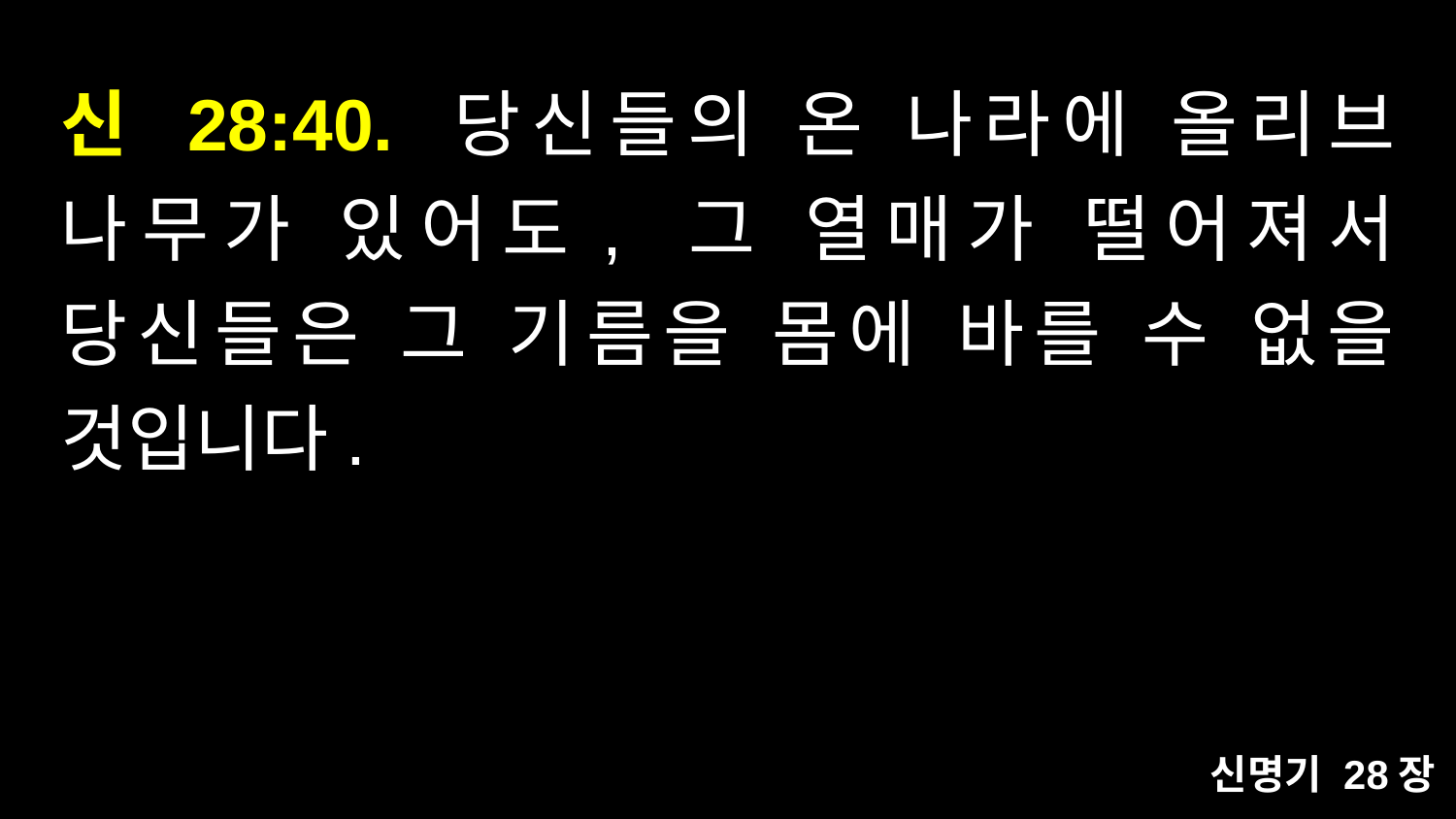

# 신 28:40. 당신들의 온 나라에 올리브 나무가 있어도, 그 열매가 떨어져서 당신들은 그 기름을 몸에 바를 수 없을 것입니다.
신명기 28장